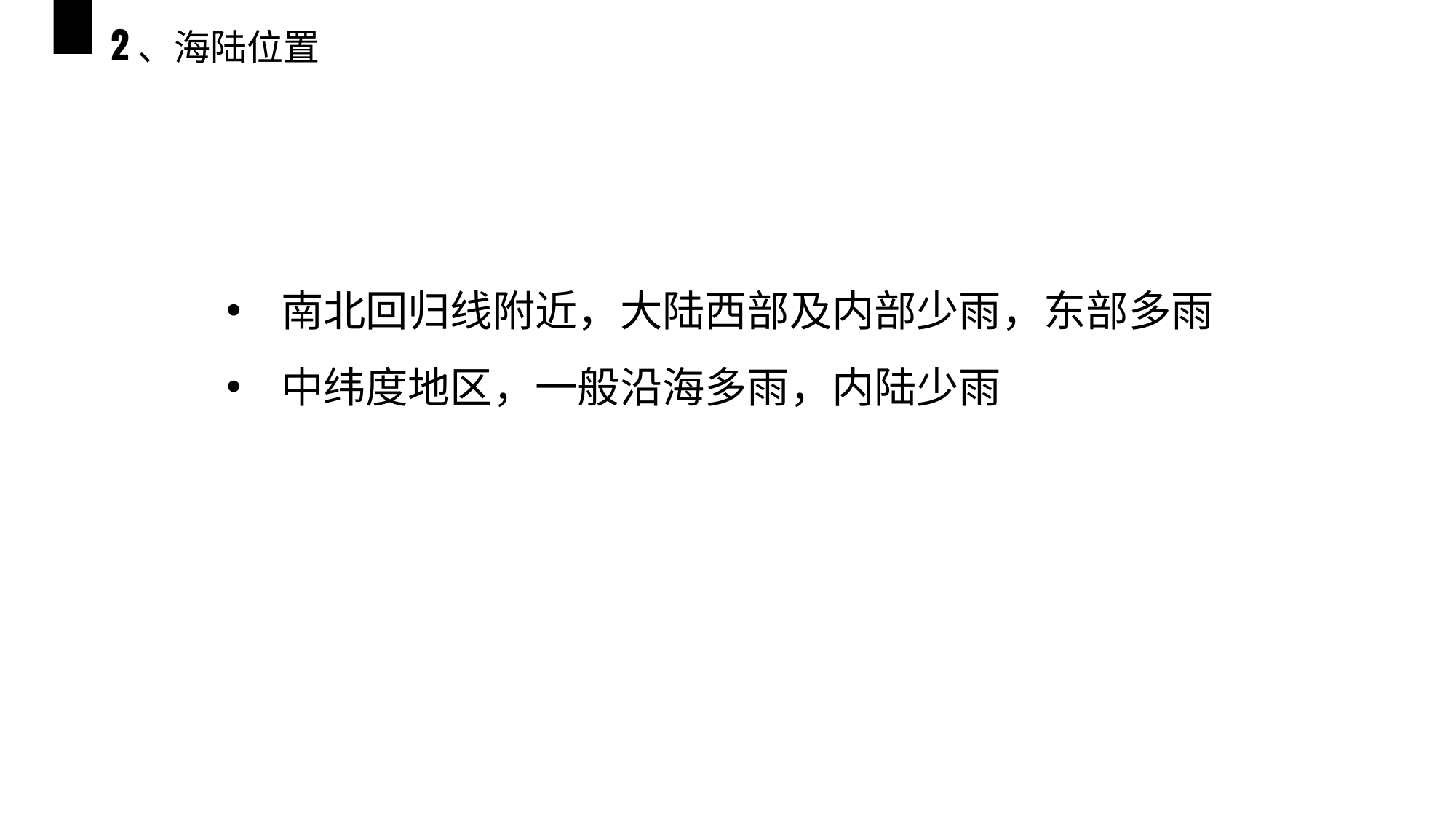

# 2、海陆位置
南北回归线附近，大陆西部及内部少雨，东部多雨
中纬度地区，一般沿海多雨，内陆少雨